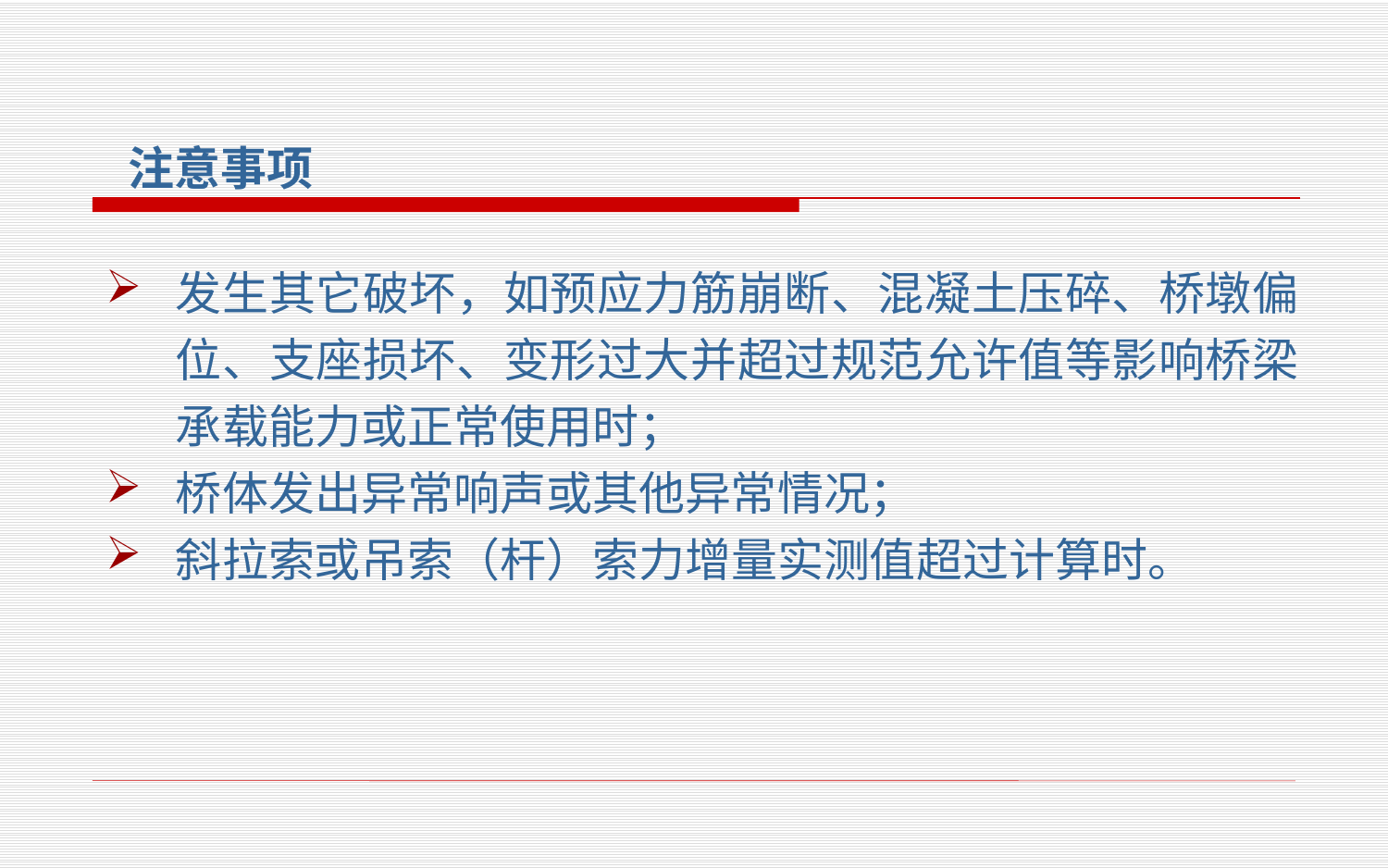

注意事项
发生其它破坏，如预应力筋崩断、混凝土压碎、桥墩偏位、支座损坏、变形过大并超过规范允许值等影响桥梁承载能力或正常使用时；
桥体发出异常响声或其他异常情况；
斜拉索或吊索（杆）索力增量实测值超过计算时。